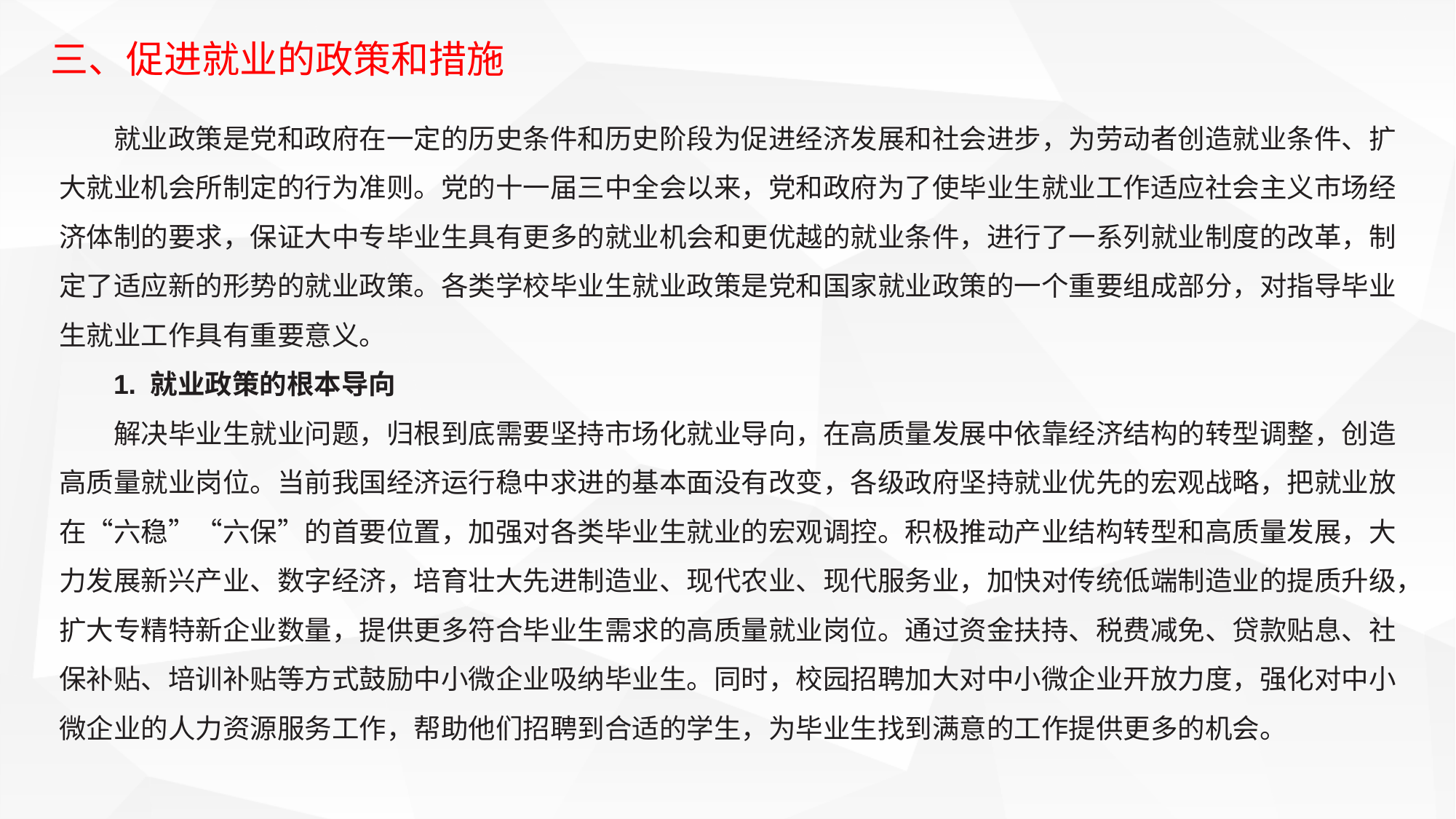

三、促进就业的政策和措施
就业政策是党和政府在一定的历史条件和历史阶段为促进经济发展和社会进步，为劳动者创造就业条件、扩大就业机会所制定的行为准则。党的十一届三中全会以来，党和政府为了使毕业生就业工作适应社会主义市场经济体制的要求，保证大中专毕业生具有更多的就业机会和更优越的就业条件，进行了一系列就业制度的改革，制定了适应新的形势的就业政策。各类学校毕业生就业政策是党和国家就业政策的一个重要组成部分，对指导毕业生就业工作具有重要意义。
1. 就业政策的根本导向
解决毕业生就业问题，归根到底需要坚持市场化就业导向，在高质量发展中依靠经济结构的转型调整，创造高质量就业岗位。当前我国经济运行稳中求进的基本面没有改变，各级政府坚持就业优先的宏观战略，把就业放在“六稳”“六保”的首要位置，加强对各类毕业生就业的宏观调控。积极推动产业结构转型和高质量发展，大力发展新兴产业、数字经济，培育壮大先进制造业、现代农业、现代服务业，加快对传统低端制造业的提质升级，扩大专精特新企业数量，提供更多符合毕业生需求的高质量就业岗位。通过资金扶持、税费减免、贷款贴息、社保补贴、培训补贴等方式鼓励中小微企业吸纳毕业生。同时，校园招聘加大对中小微企业开放力度，强化对中小微企业的人力资源服务工作，帮助他们招聘到合适的学生，为毕业生找到满意的工作提供更多的机会。